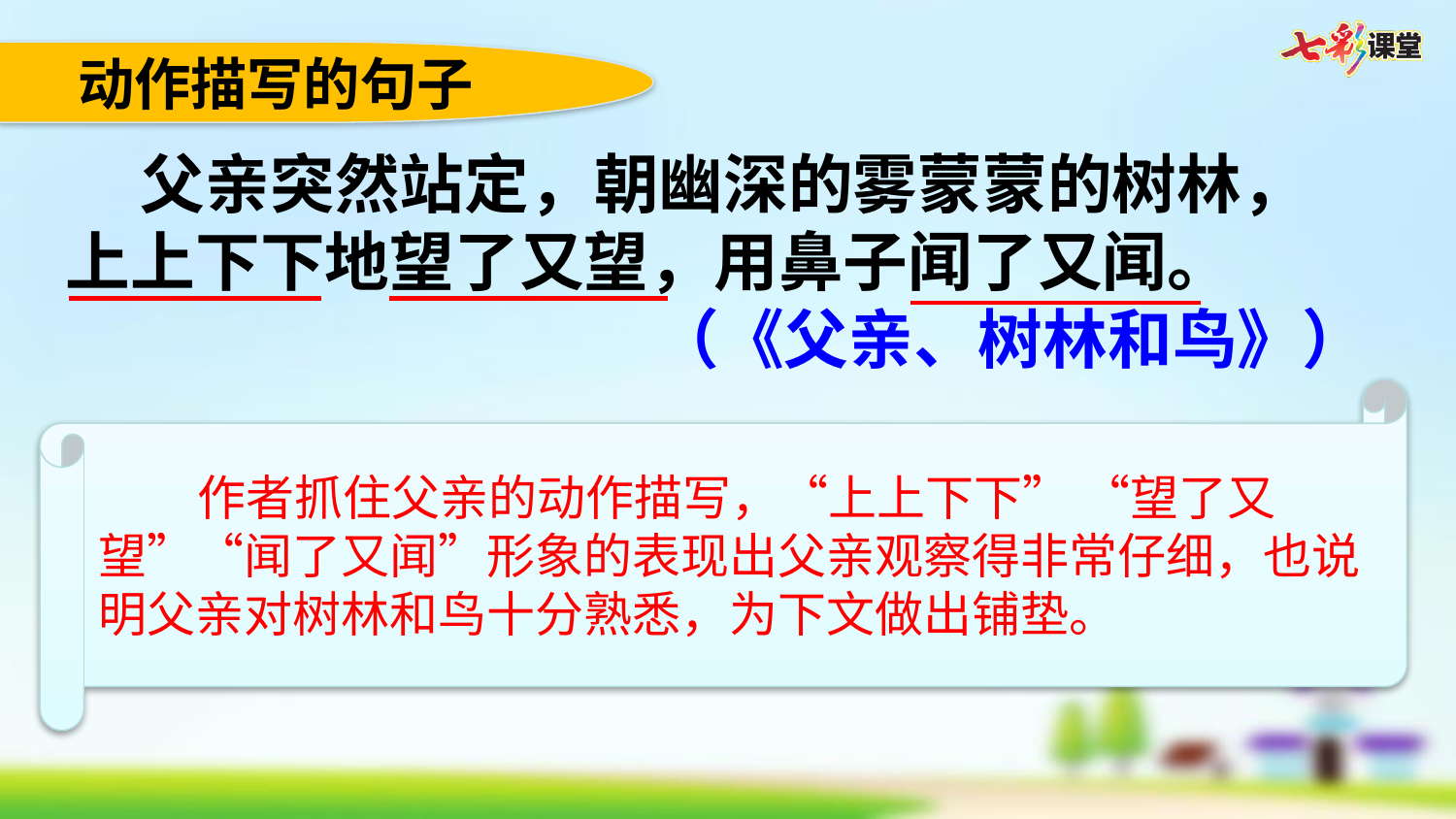

动作描写的句子
    父亲突然站定，朝幽深的雾蒙蒙的树林，上上下下地望了又望，用鼻子闻了又闻。
 （《父亲、树林和鸟》）
        作者抓住父亲的动作描写，“上上下下” “望了又望”“闻了又闻”形象的表现出父亲观察得非常仔细，也说明父亲对树林和鸟十分熟悉，为下文做出铺垫。